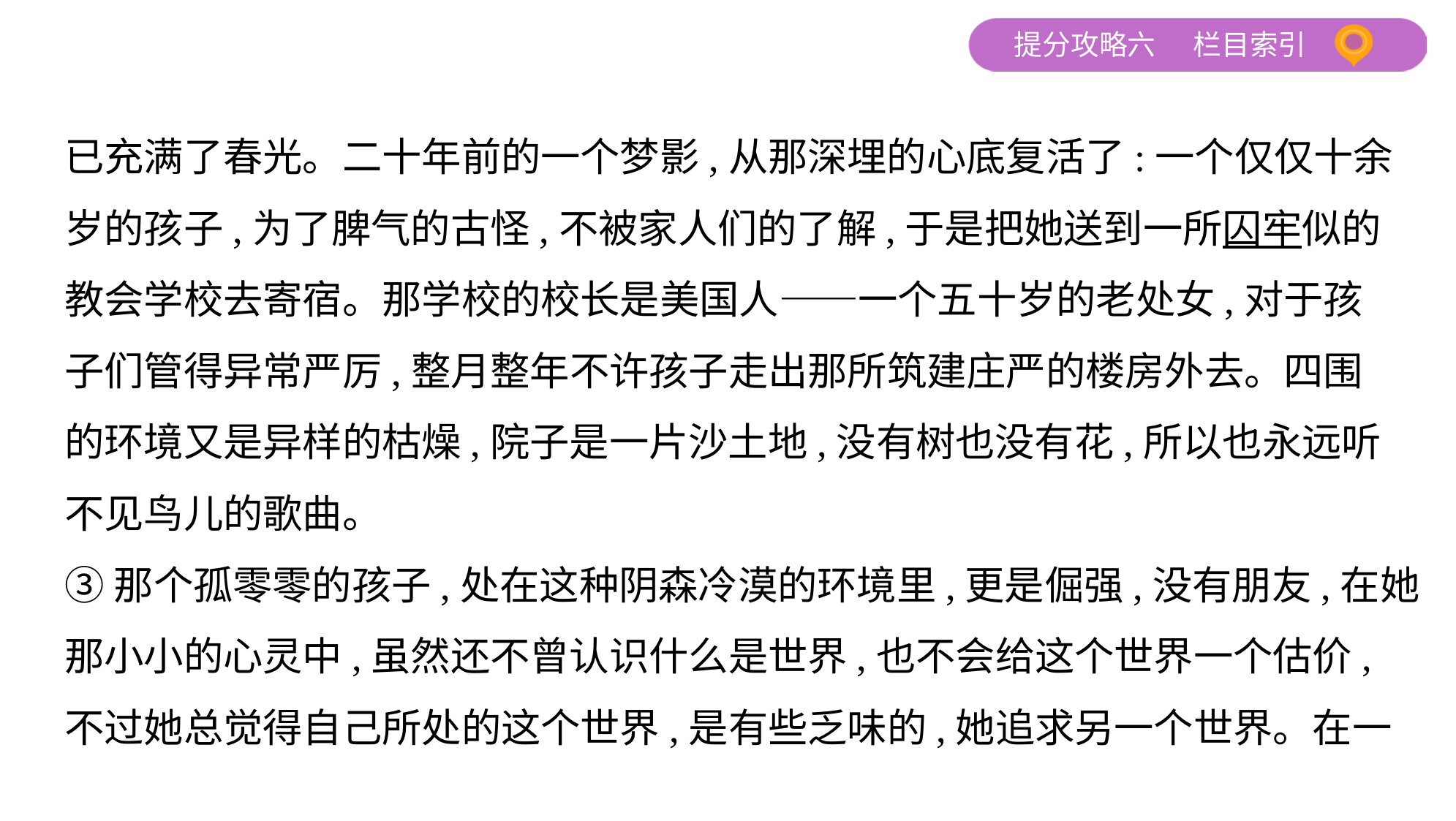

已充满了春光。二十年前的一个梦影,从那深埋的心底复活了:一个仅仅十余
岁的孩子,为了脾气的古怪,不被家人们的了解,于是把她送到一所囚牢似的
教会学校去寄宿。那学校的校长是美国人——一个五十岁的老处女,对于孩
子们管得异常严厉,整月整年不许孩子走出那所筑建庄严的楼房外去。四围
的环境又是异样的枯燥,院子是一片沙土地,没有树也没有花,所以也永远听
不见鸟儿的歌曲。
③那个孤零零的孩子,处在这种阴森冷漠的环境里,更是倔强,没有朋友,在她
那小小的心灵中,虽然还不曾认识什么是世界,也不会给这个世界一个估价,
不过她总觉得自己所处的这个世界,是有些乏味的,她追求另一个世界。在一